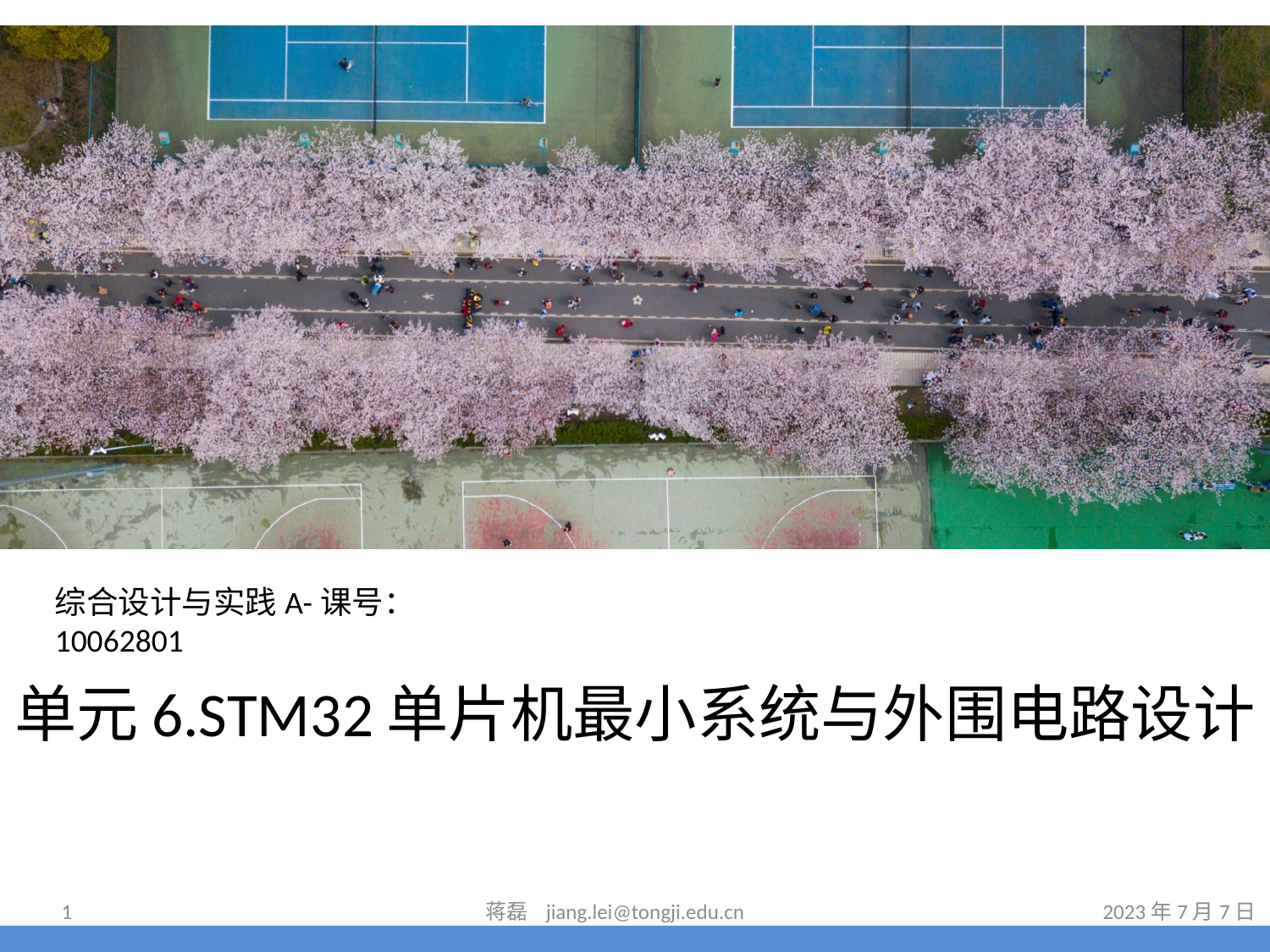

综合设计与实践A-课号：10062801
# 单元6.STM32单片机最小系统与外围电路设计
2023年7月7日
1
蒋磊  jiang.lei@tongji.edu.cn